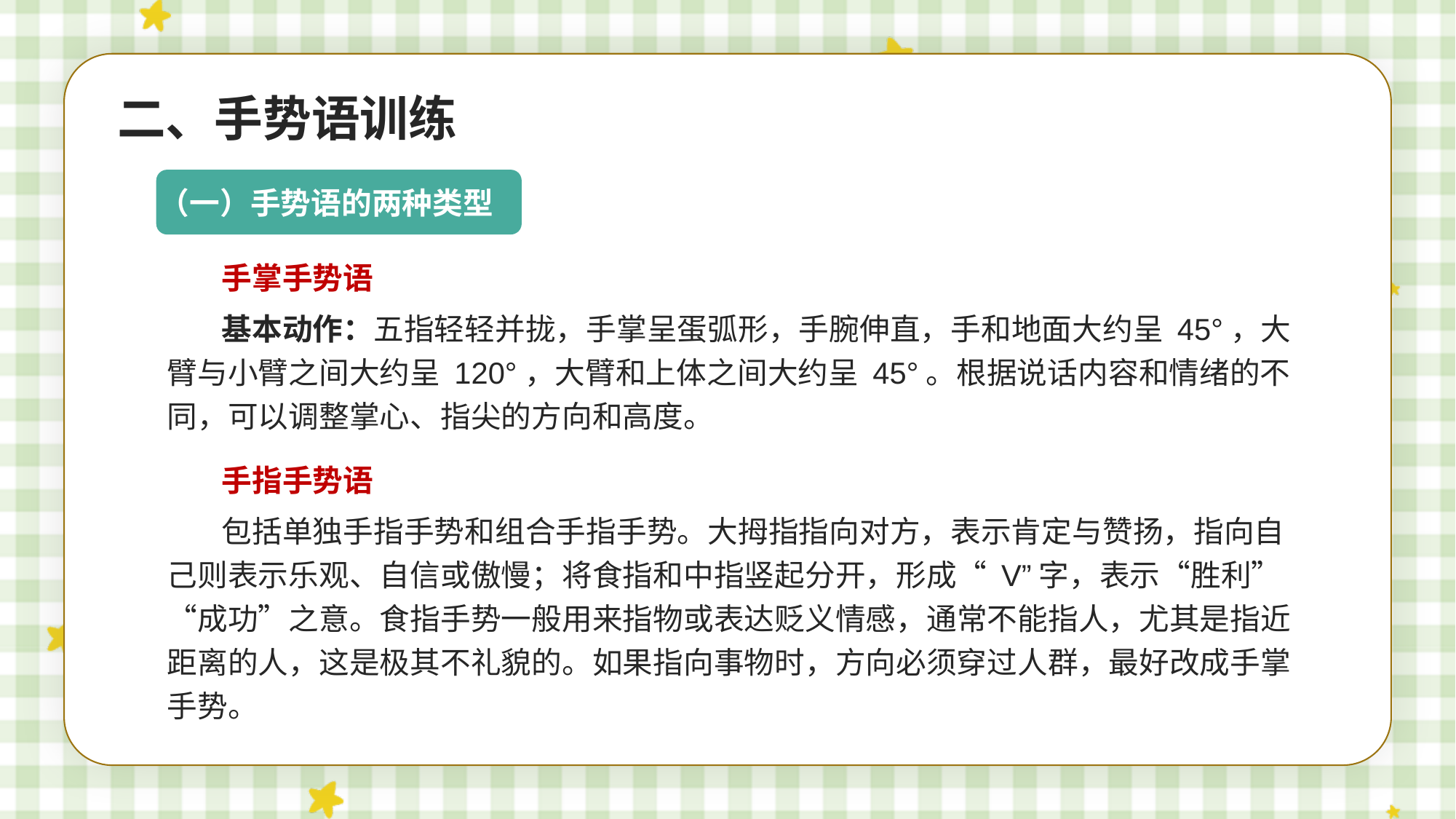

二、手势语训练
（一）手势语的两种类型
手掌手势语
基本动作：五指轻轻并拢，手掌呈蛋弧形，手腕伸直，手和地面大约呈 45°，大臂与小臂之间大约呈 120°，大臂和上体之间大约呈 45°。根据说话内容和情绪的不同，可以调整掌心、指尖的方向和高度。
手指手势语
包括单独手指手势和组合手指手势。大拇指指向对方，表示肯定与赞扬，指向自己则表示乐观、自信或傲慢；将食指和中指竖起分开，形成“ V”字，表示“胜利”“成功”之意。食指手势一般用来指物或表达贬义情感，通常不能指人，尤其是指近距离的人，这是极其不礼貌的。如果指向事物时，方向必须穿过人群，最好改成手掌手势。